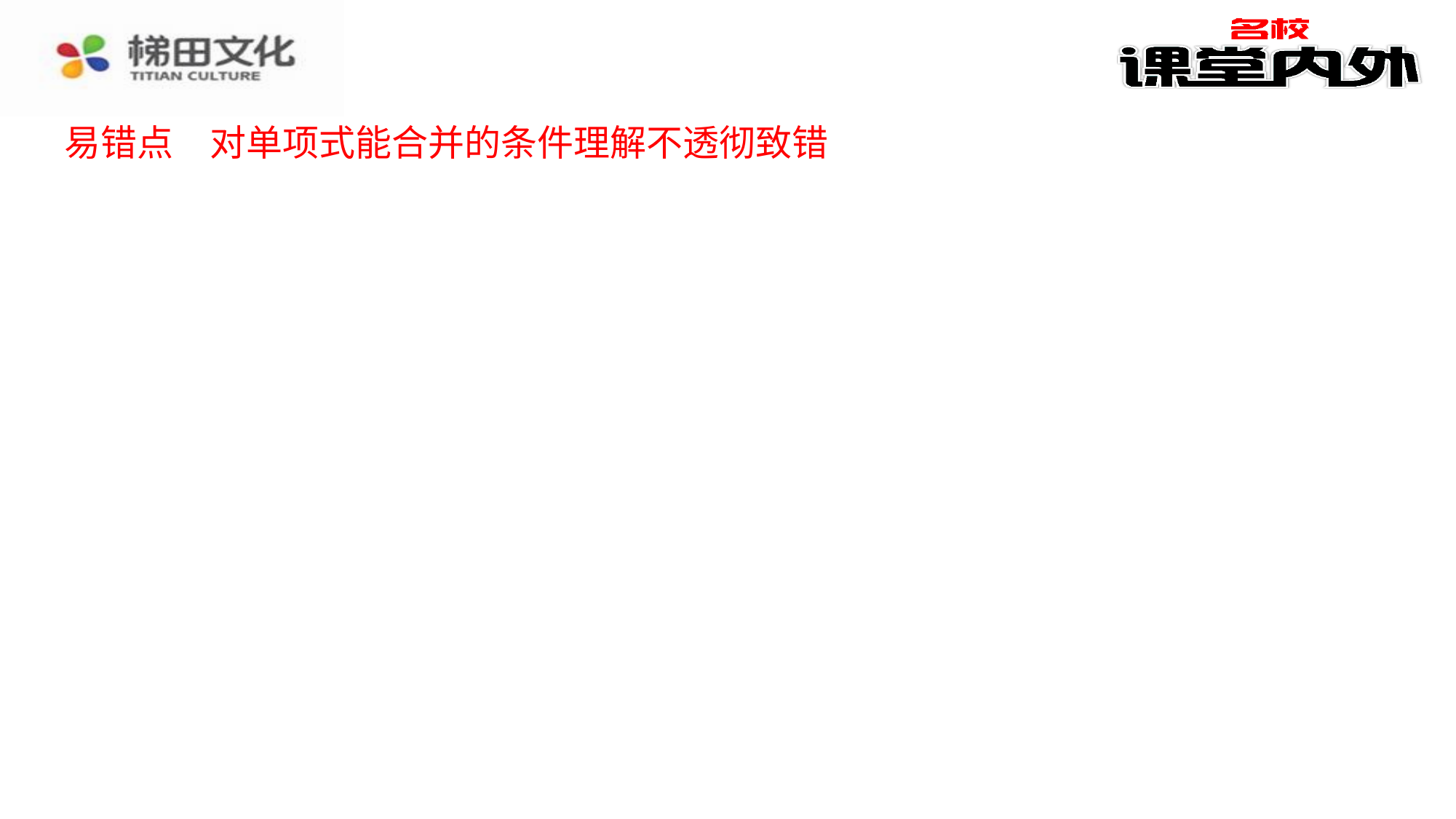

易错点　对单项式能合并的条件理解不透彻致错
易错点　对单项式能合并的条件理解不透彻致错